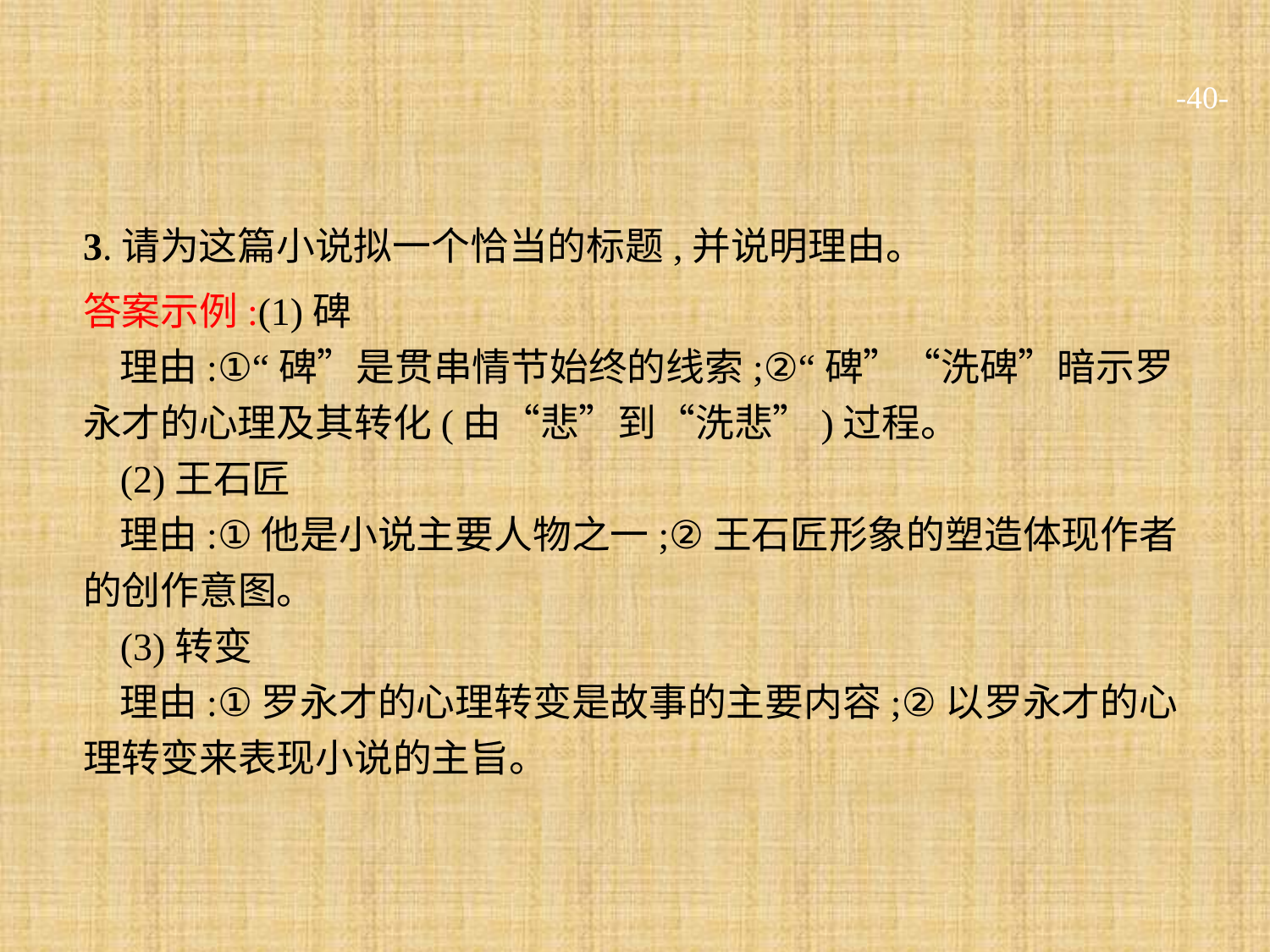

-40-
3.请为这篇小说拟一个恰当的标题,并说明理由。
答案示例:(1)碑
理由:①“碑”是贯串情节始终的线索;②“碑”“洗碑”暗示罗永才的心理及其转化(由“悲”到“洗悲”)过程。
(2)王石匠
理由:①他是小说主要人物之一;②王石匠形象的塑造体现作者的创作意图。
(3)转变
理由:①罗永才的心理转变是故事的主要内容;②以罗永才的心理转变来表现小说的主旨。